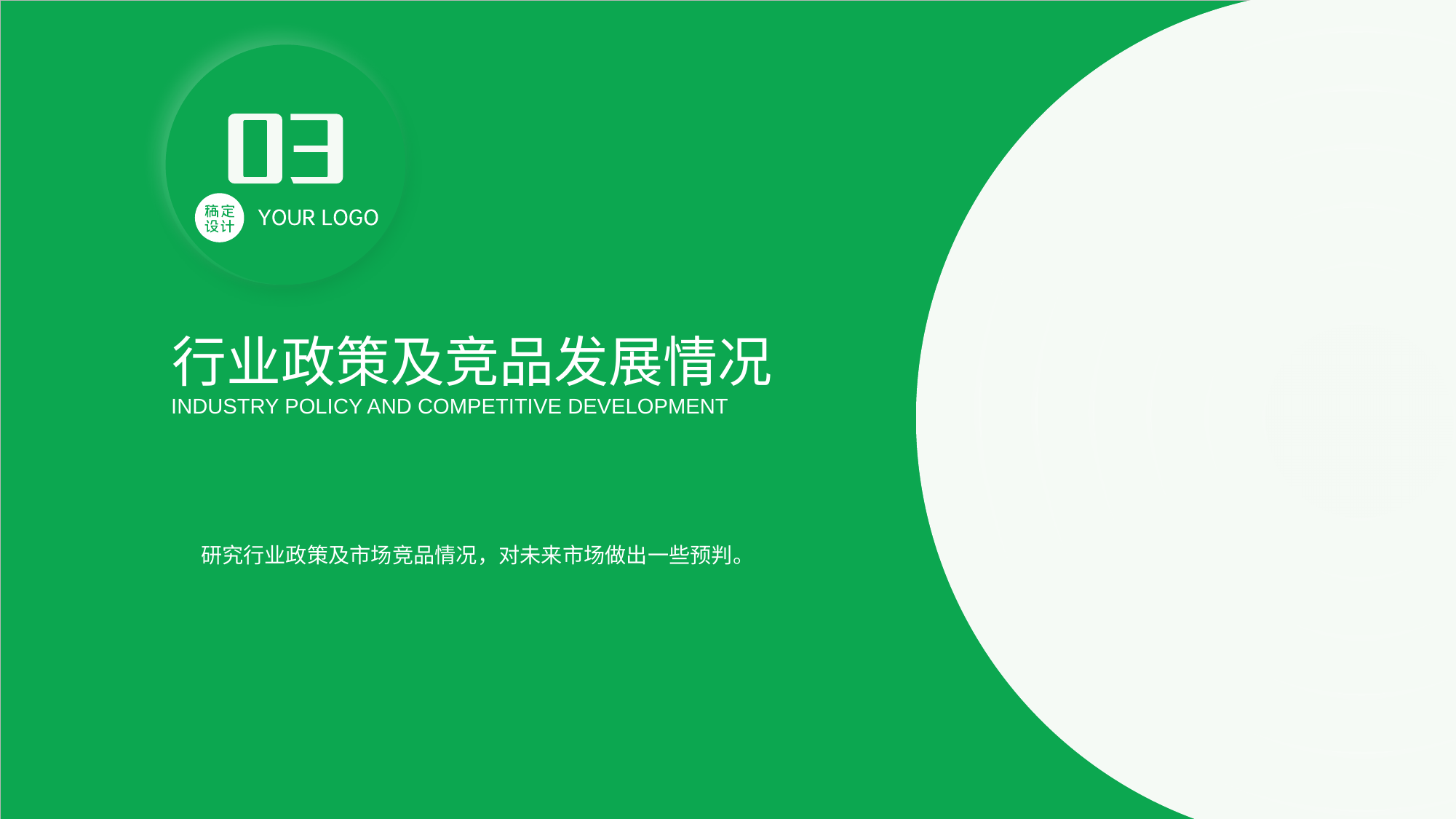

行业政策及竞品发展情况
INDUSTRY POLICY AND COMPETITIVE DEVELOPMENT

研究行业政策及市场竞品情况，对未来市场做出一些预判。